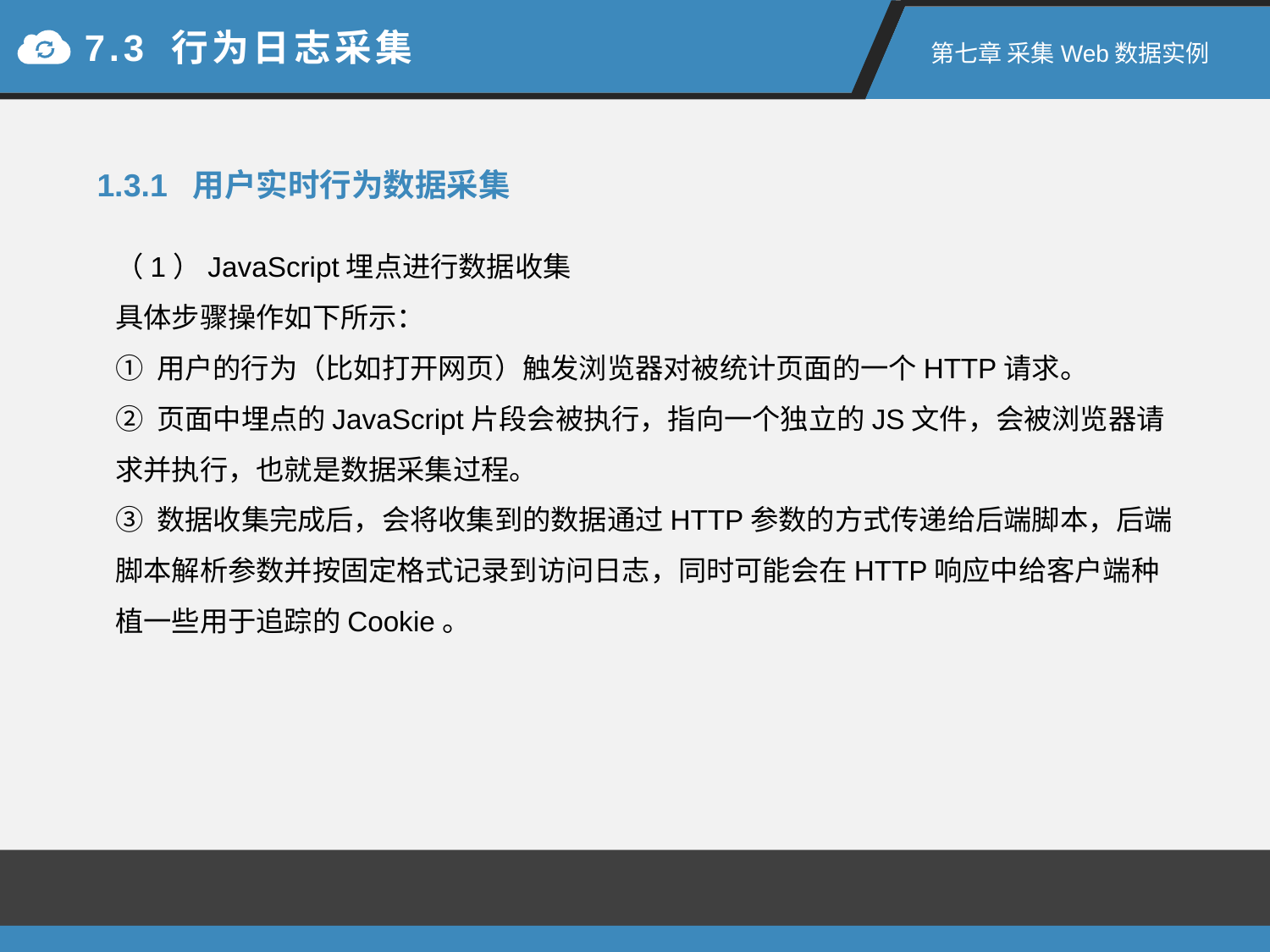

7.3 行为日志采集

第七章 采集Web数据实例
1.3.1  用户实时行为数据采集
（1）JavaScript埋点进行数据收集
具体步骤操作如下所示：
① 用户的行为（比如打开网页）触发浏览器对被统计页面的一个HTTP请求。
② 页面中埋点的JavaScript片段会被执行，指向一个独立的JS文件，会被浏览器请求并执行，也就是数据采集过程。
③ 数据收集完成后，会将收集到的数据通过HTTP参数的方式传递给后端脚本，后端脚本解析参数并按固定格式记录到访问日志，同时可能会在HTTP响应中给客户端种植一些用于追踪的Cookie。